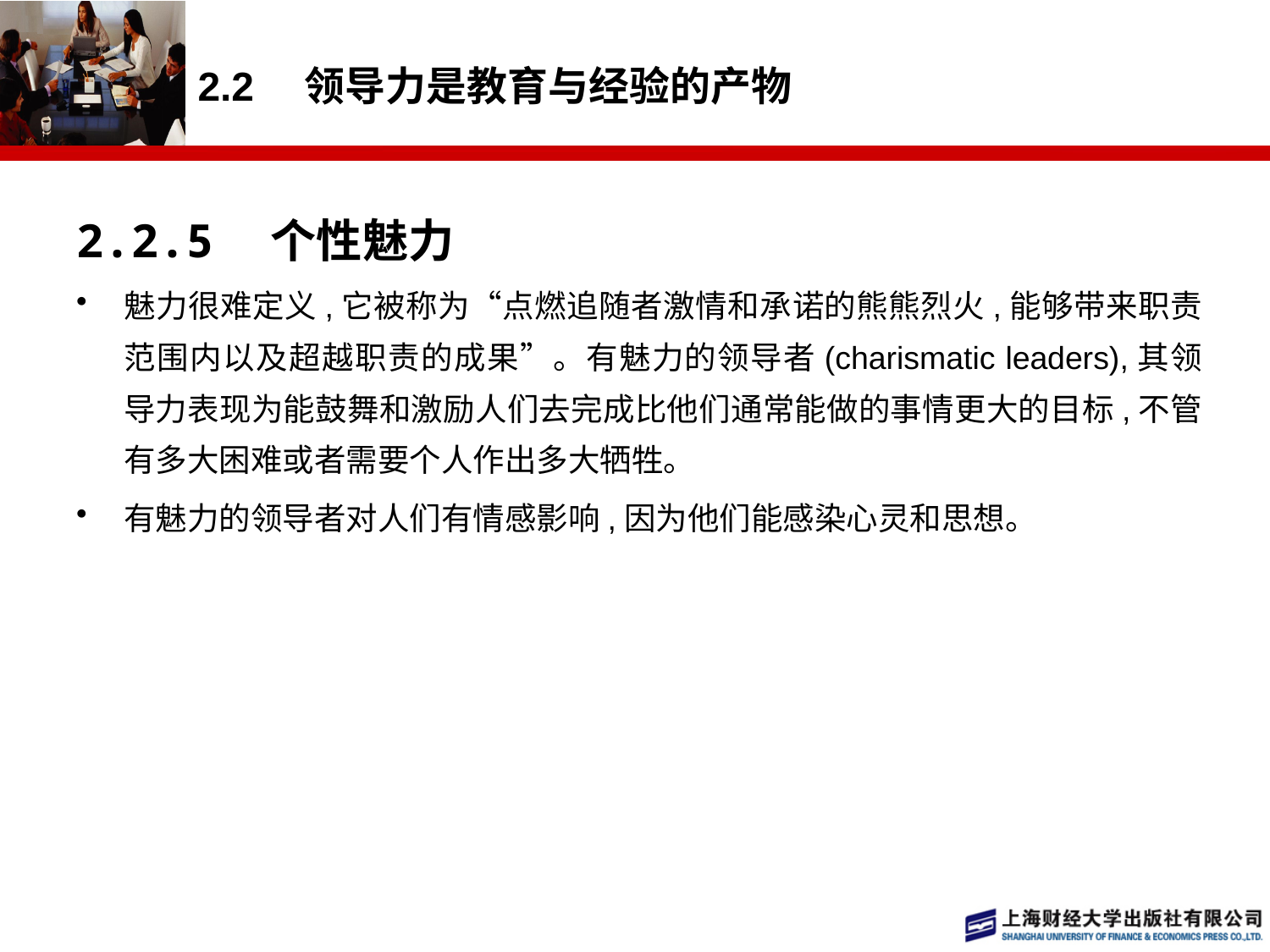

# 2.2　领导力是教育与经验的产物
2.2.5　个性魅力
魅力很难定义,它被称为“点燃追随者激情和承诺的熊熊烈火,能够带来职责范围内以及超越职责的成果”。有魅力的领导者(charismatic leaders),其领导力表现为能鼓舞和激励人们去完成比他们通常能做的事情更大的目标,不管有多大困难或者需要个人作出多大牺牲。
有魅力的领导者对人们有情感影响,因为他们能感染心灵和思想。